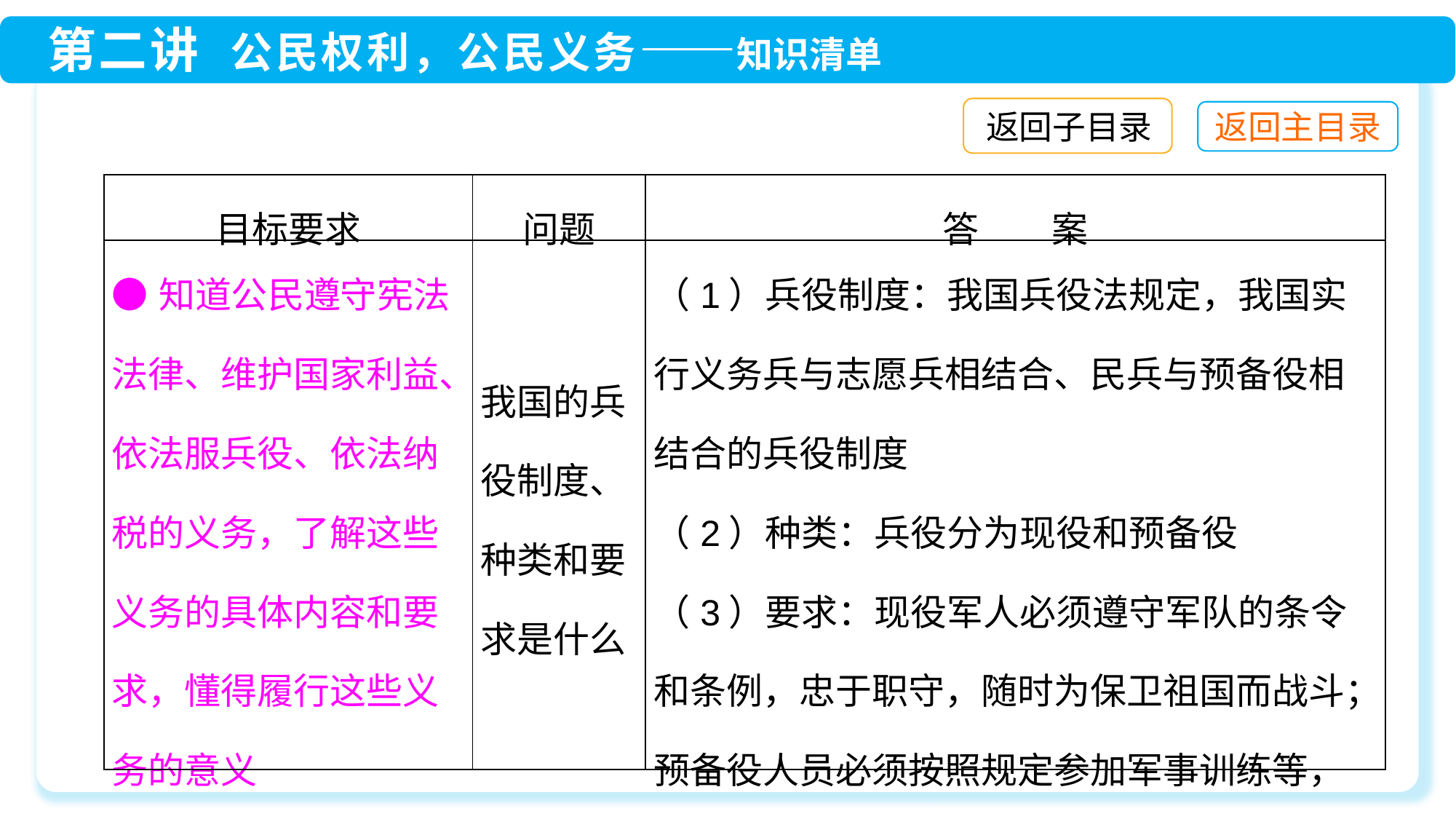

返回子目录
| 目标要求 | 问题 | 答　　案 |
| --- | --- | --- |
| ●知道公民遵守宪法法律、维护国家利益、依法服兵役、依法纳税的义务，了解这些义务的具体内容和要求，懂得履行这些义务的意义 | 我国的兵役制度、种类和要求是什么 | （1）兵役制度：我国兵役法规定，我国实行义务兵与志愿兵相结合、民兵与预备役相结合的兵役制度 （2）种类：兵役分为现役和预备役 （3）要求：现役军人必须遵守军队的条令和条例，忠于职守，随时为保卫祖国而战斗；预备役人员必须按照规定参加军事训练等，随时准备参军参战，保卫祖国 |